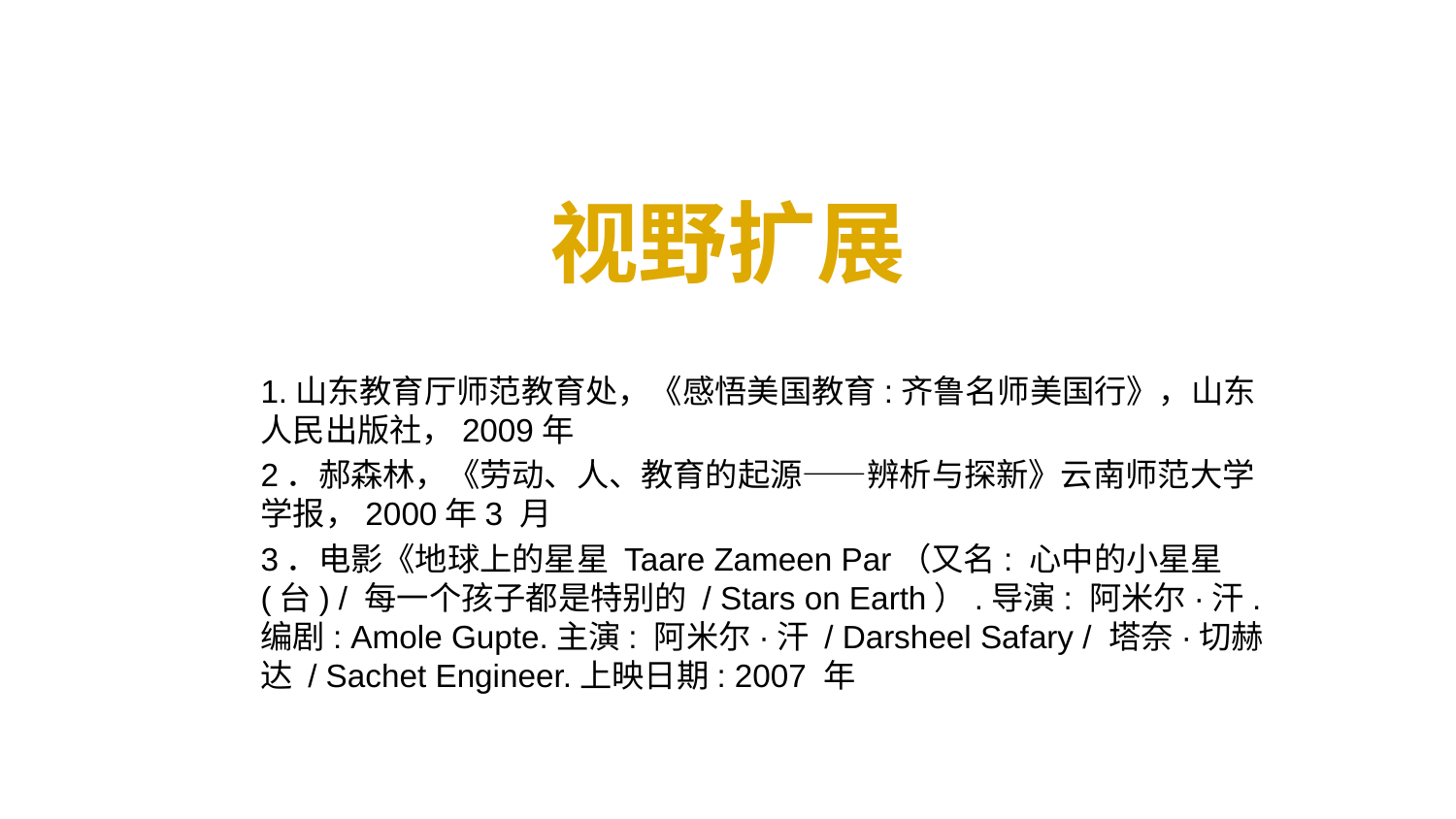

视野扩展
1.山东教育厅师范教育处，《感悟美国教育:齐鲁名师美国行》，山东人民出版社，2009年
2．郝森林，《劳动、人、教育的起源——辨析与探新》云南师范大学学报，2000年3 月
3．电影《地球上的星星 Taare Zameen Par（又名: 心中的小星星(台) / 每一个孩子都是特别的 / Stars on Earth）.导演: 阿米尔·汗.编剧: Amole Gupte.主演: 阿米尔·汗 / Darsheel Safary / 塔奈·切赫达 / Sachet Engineer.上映日期: 2007 年